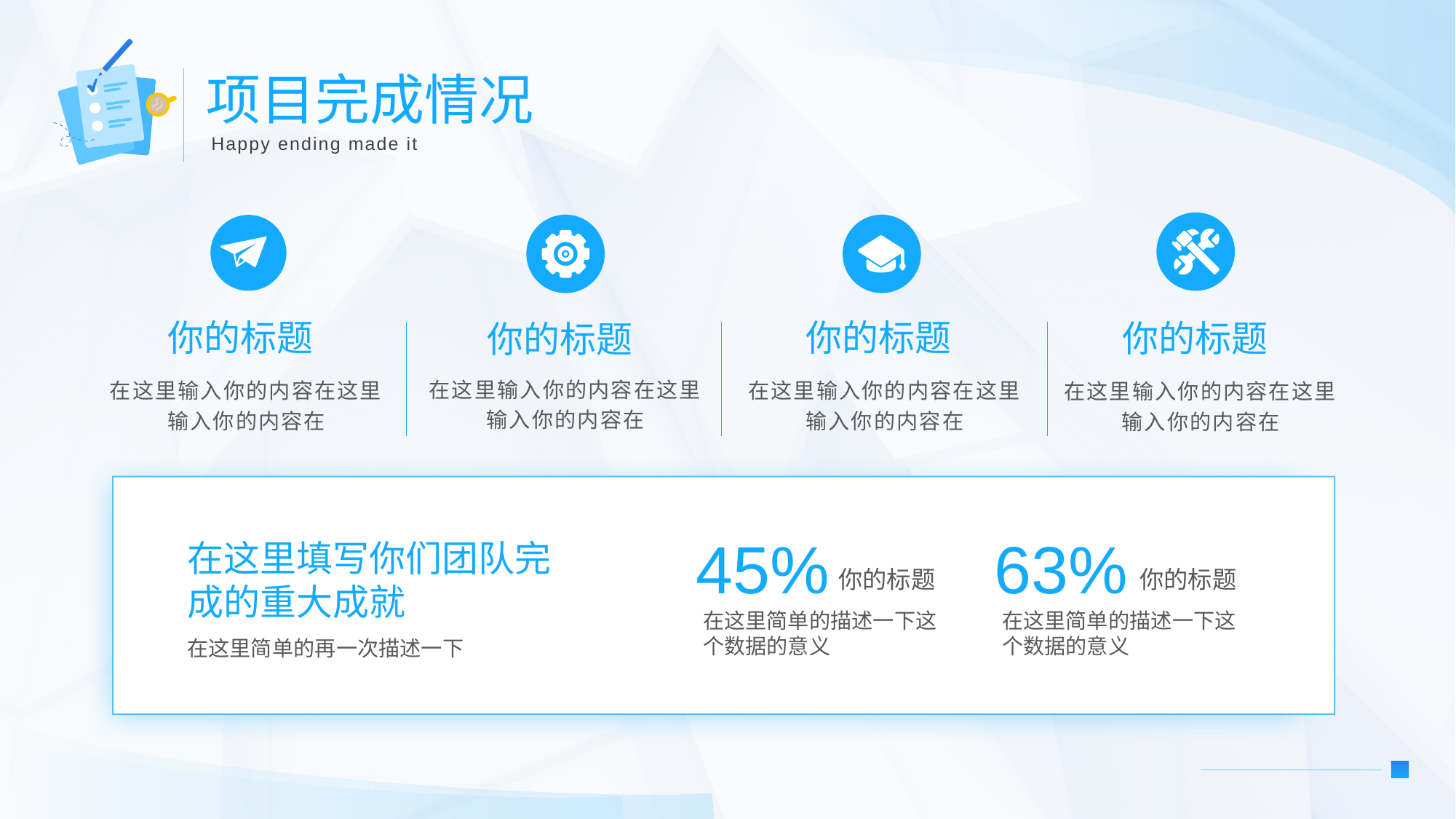

项目完成情况
Happy ending made it

你的标题
你的标题
你的标题
你的标题
在这里输入你的内容在这里输入你的内容在

在这里输入你的内容在这里输入你的内容在

在这里输入你的内容在这里输入你的内容在

在这里输入你的内容在这里输入你的内容在

45%
63%
在这里填写你们团队完成的重大成就
你的标题
你的标题
在这里简单的描述一下这个数据的意义
在这里简单的描述一下这个数据的意义
在这里简单的再一次描述一下